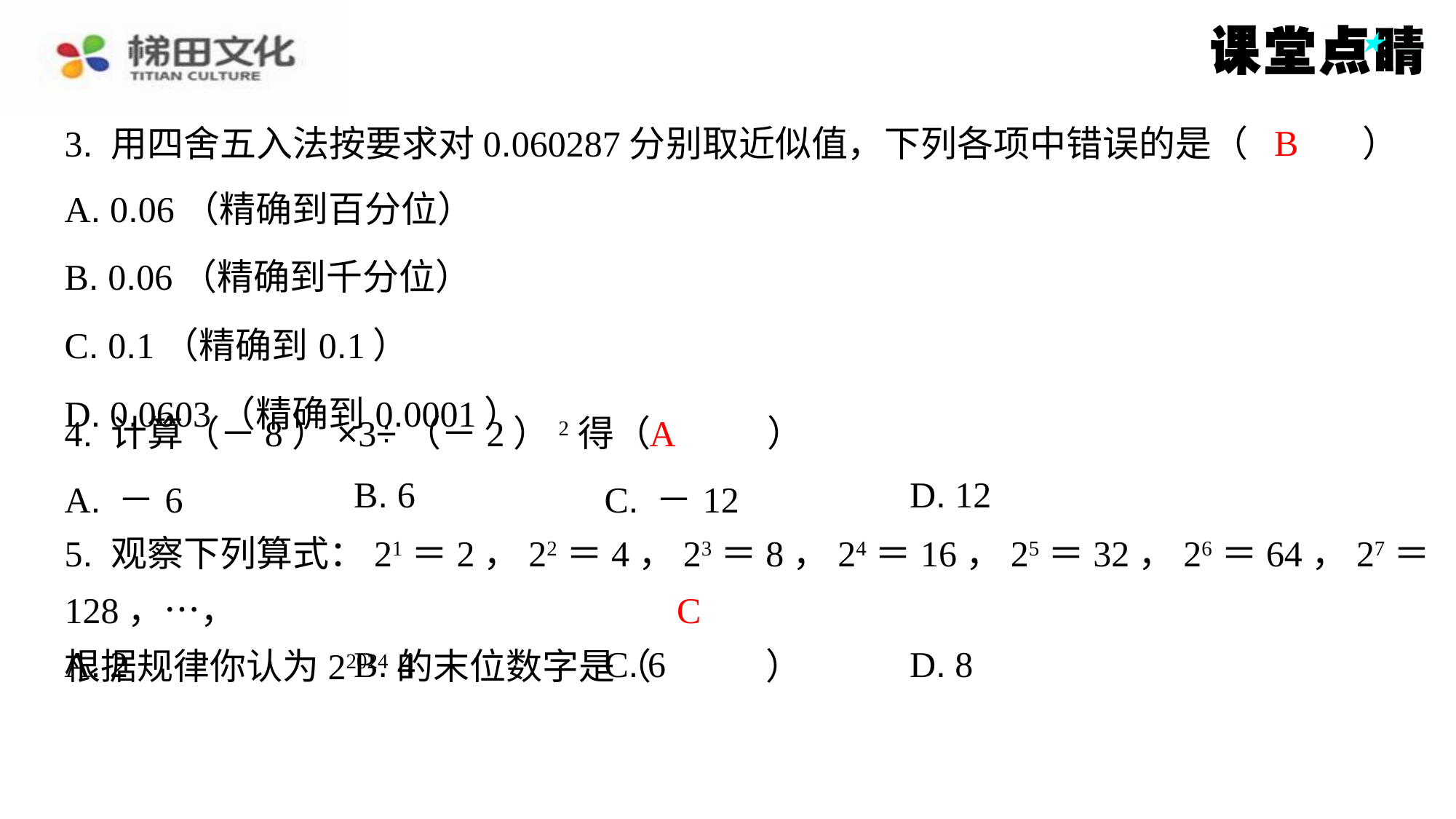

B
3. 用四舍五入法按要求对0.060287分别取近似值，下列各项中错误的是（　B　）
| A. 0.06（精确到百分位） |
| --- |
| B. 0.06（精确到千分位） |
| C. 0.1（精确到0.1） |
| D. 0.0603（精确到0.0001） |
A
4. 计算（－8）×3÷（－2）2得（　A　）
| A. －6 | B. 6 | C. －12 | D. 12 |
| --- | --- | --- | --- |
5. 观察下列算式：21＝2，22＝4，23＝8，24＝16，25＝32，26＝64，27＝128，…，
根据规律你认为22024的末位数字是（　C　）
C
| A. 2 | B. 4 | C. 6 | D. 8 |
| --- | --- | --- | --- |